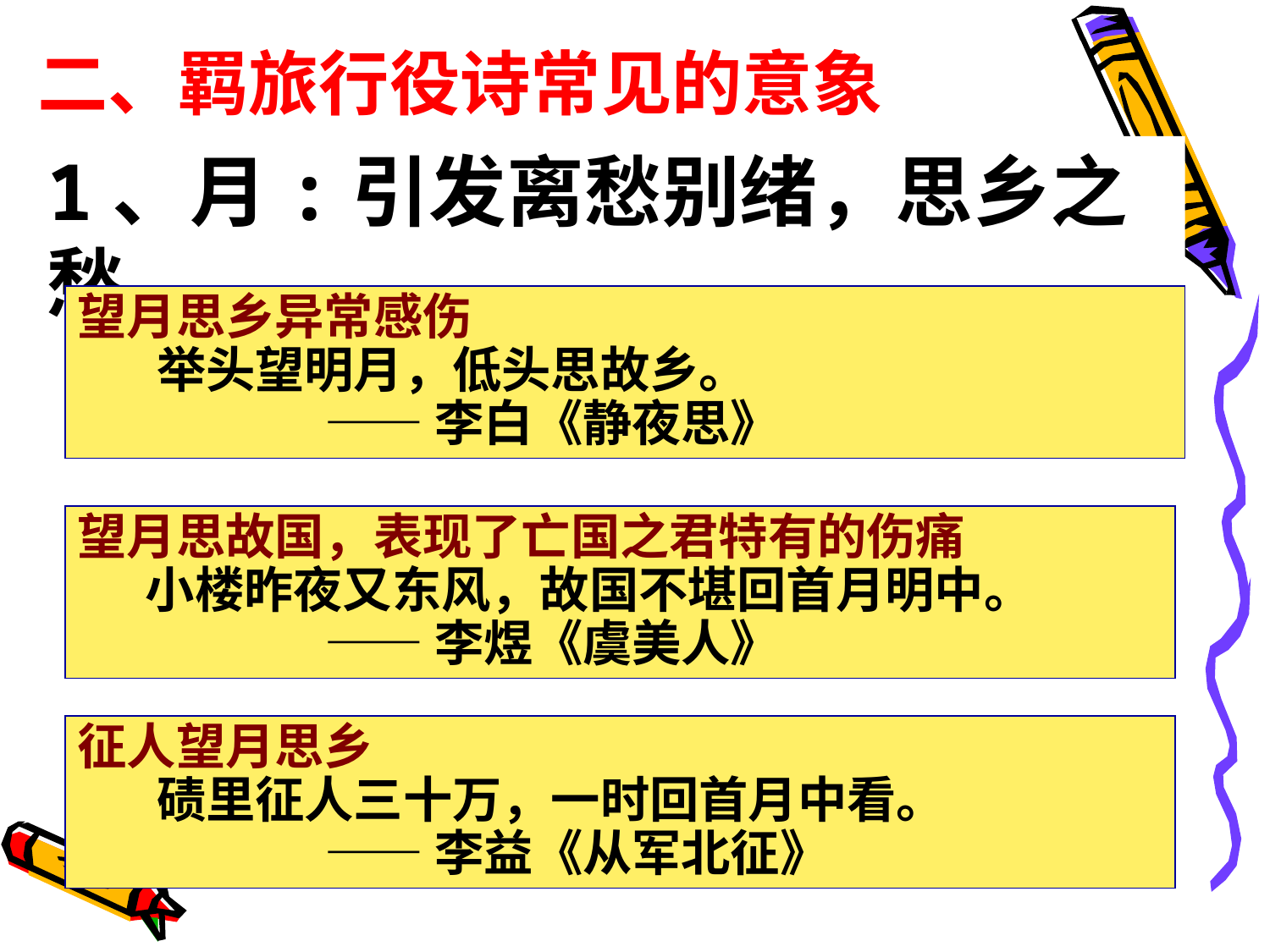

# 二、羁旅行役诗常见的意象
1、月:引发离愁别绪，思乡之愁。
望月思乡异常感伤
      举头望明月，低头思故乡。
                      ——李白《静夜思》
望月思故国，表现了亡国之君特有的伤痛
     小楼昨夜又东风，故国不堪回首月明中。
                      ——李煜《虞美人》
征人望月思乡
      碛里征人三十万，一时回首月中看。
                      ——李益《从军北征》